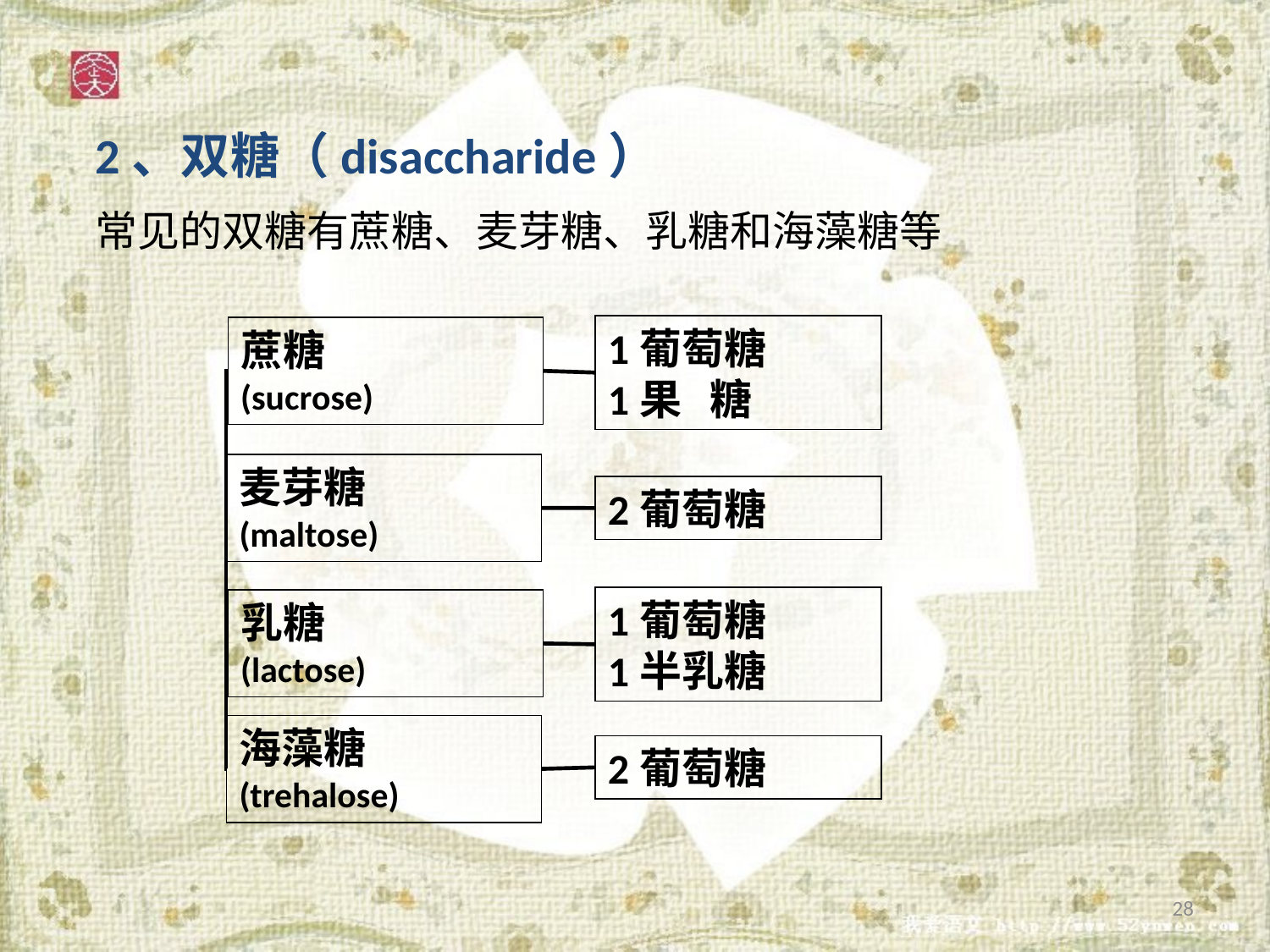

2、双糖（disaccharide）
常见的双糖有蔗糖、麦芽糖、乳糖和海藻糖等
1葡萄糖
1果   糖
蔗糖
(sucrose)
麦芽糖
(maltose)
2葡萄糖
1葡萄糖
1半乳糖
乳糖
(lactose)
海藻糖
(trehalose)
2葡萄糖
28